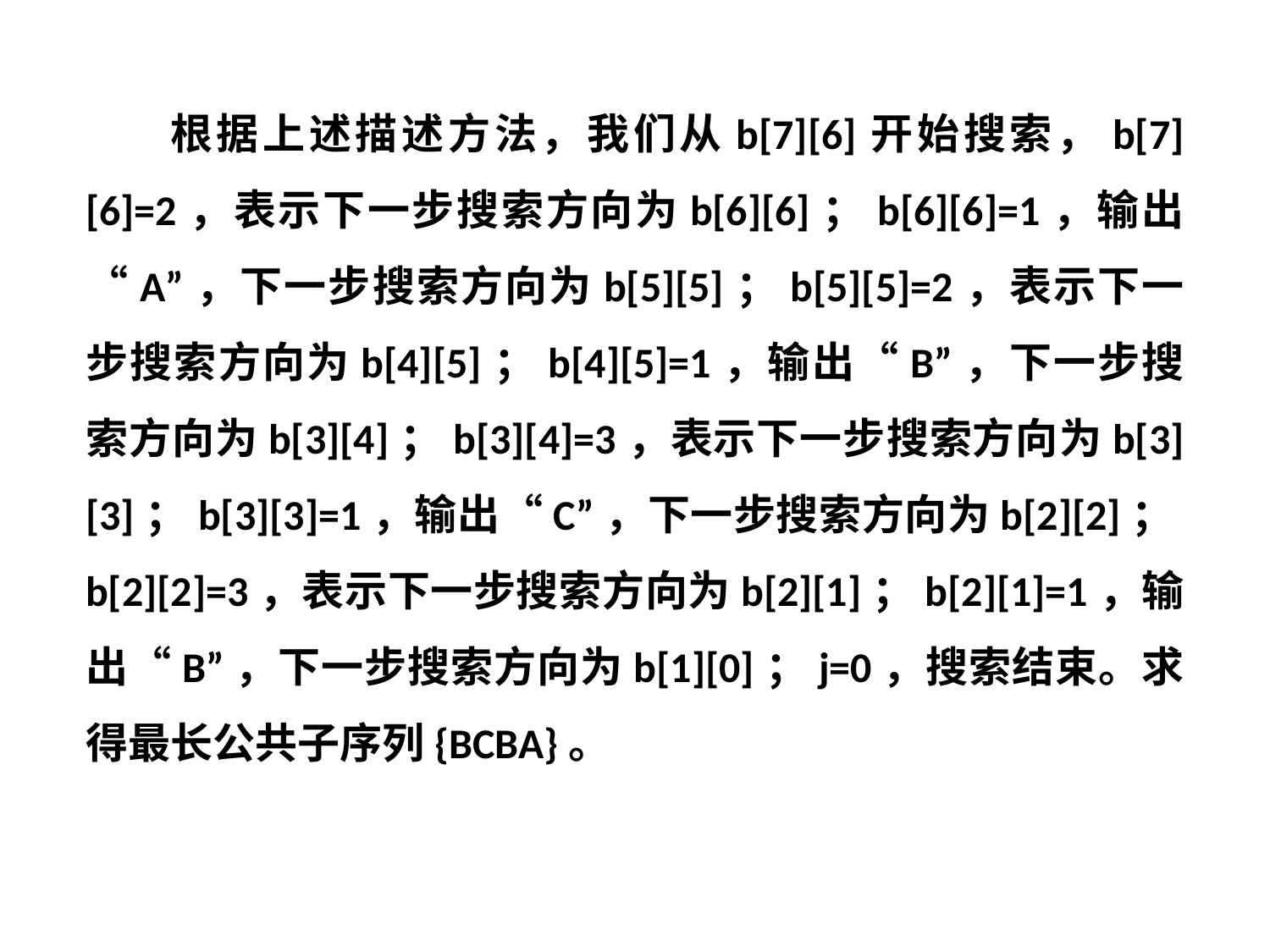

根据上述描述方法，我们从b[7][6]开始搜索，b[7][6]=2，表示下一步搜索方向为b[6][6]；b[6][6]=1，输出“A”，下一步搜索方向为b[5][5]；b[5][5]=2，表示下一步搜索方向为b[4][5]；b[4][5]=1，输出“B”，下一步搜索方向为b[3][4]；b[3][4]=3，表示下一步搜索方向为b[3][3]；b[3][3]=1，输出“C”，下一步搜索方向为b[2][2]；b[2][2]=3，表示下一步搜索方向为b[2][1]；b[2][1]=1，输出“B”，下一步搜索方向为b[1][0]；j=0，搜索结束。求得最长公共子序列{BCBA}。